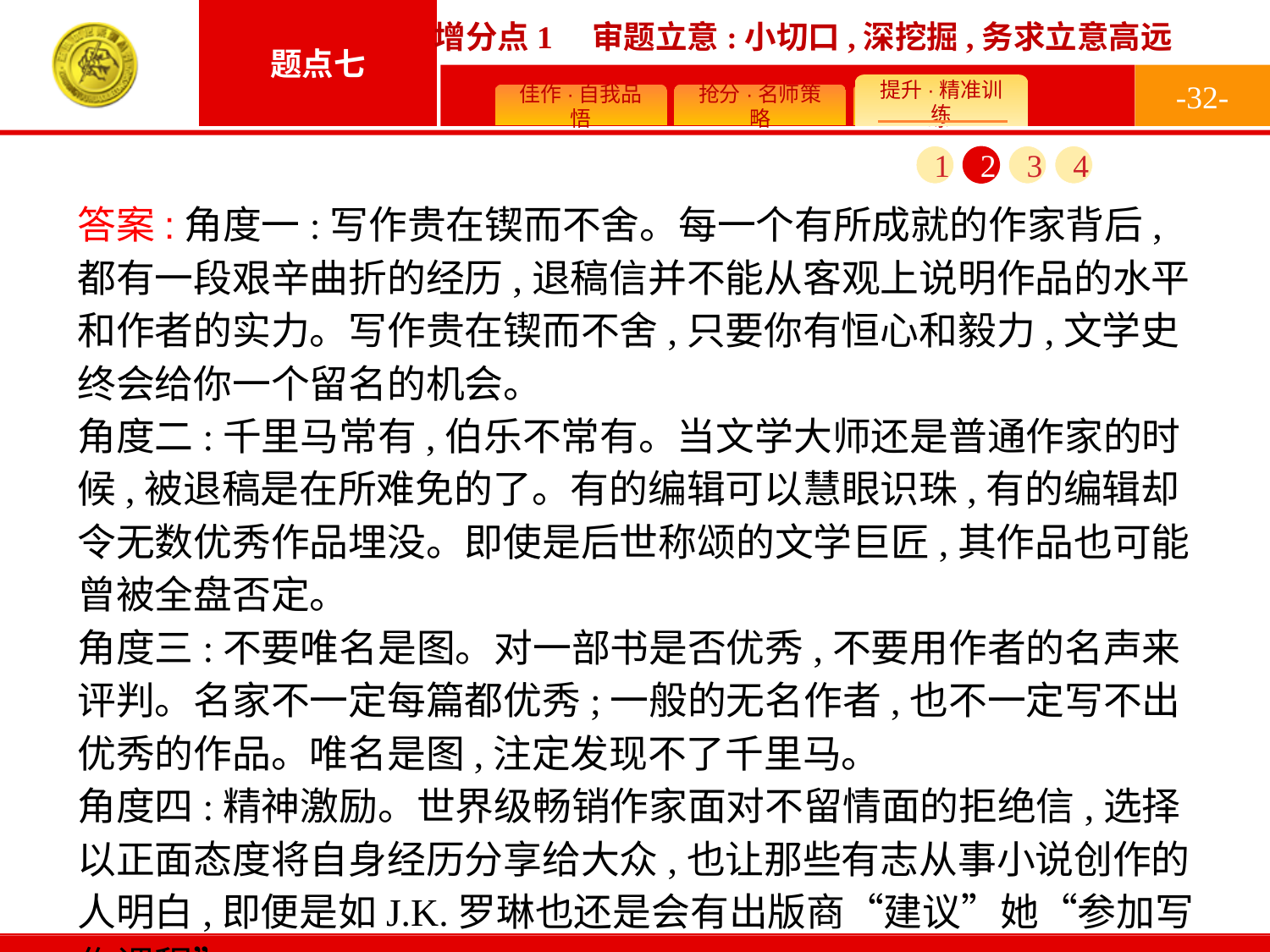

-32-
1
2
3
4
答案:角度一:写作贵在锲而不舍。每一个有所成就的作家背后,都有一段艰辛曲折的经历,退稿信并不能从客观上说明作品的水平和作者的实力。写作贵在锲而不舍,只要你有恒心和毅力,文学史终会给你一个留名的机会。
角度二:千里马常有,伯乐不常有。当文学大师还是普通作家的时候,被退稿是在所难免的了。有的编辑可以慧眼识珠,有的编辑却令无数优秀作品埋没。即使是后世称颂的文学巨匠,其作品也可能曾被全盘否定。
角度三:不要唯名是图。对一部书是否优秀,不要用作者的名声来评判。名家不一定每篇都优秀;一般的无名作者,也不一定写不出优秀的作品。唯名是图,注定发现不了千里马。
角度四:精神激励。世界级畅销作家面对不留情面的拒绝信,选择以正面态度将自身经历分享给大众,也让那些有志从事小说创作的人明白,即便是如J.K.罗琳也还是会有出版商“建议”她“参加写作课程”。